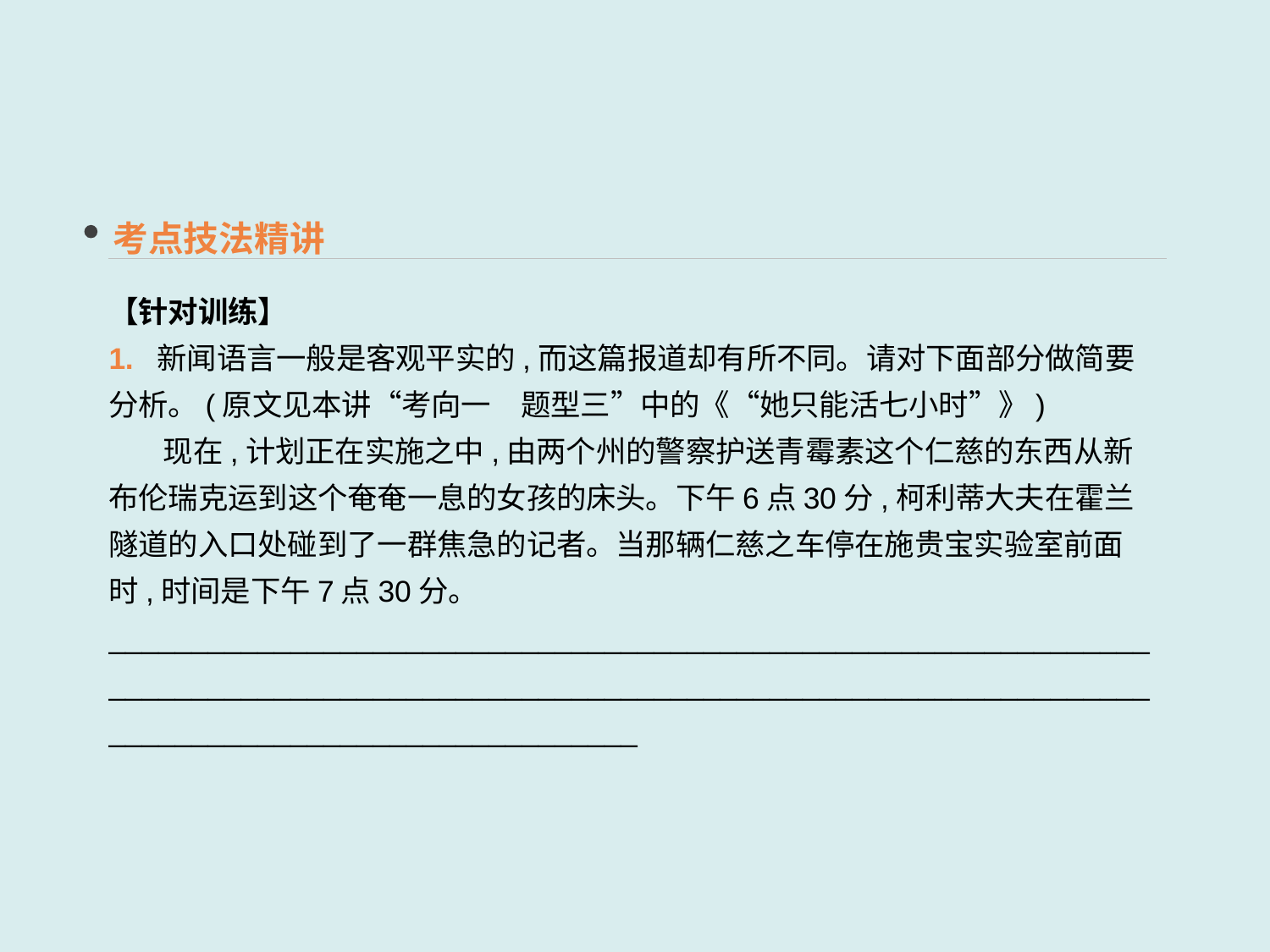

考点技法精讲

【针对训练】
1.  新闻语言一般是客观平实的,而这篇报道却有所不同。请对下面部分做简要分析。(原文见本讲“考向一　题型三”中的《“她只能活七小时”》)
       现在,计划正在实施之中,由两个州的警察护送青霉素这个仁慈的东西从新布伦瑞克运到这个奄奄一息的女孩的床头。下午6点30分,柯利蒂大夫在霍兰隧道的入口处碰到了一群焦急的记者。当那辆仁慈之车停在施贵宝实验室前面时,时间是下午7点30分。
______________________________________________________________________________________________________________________________________________________________